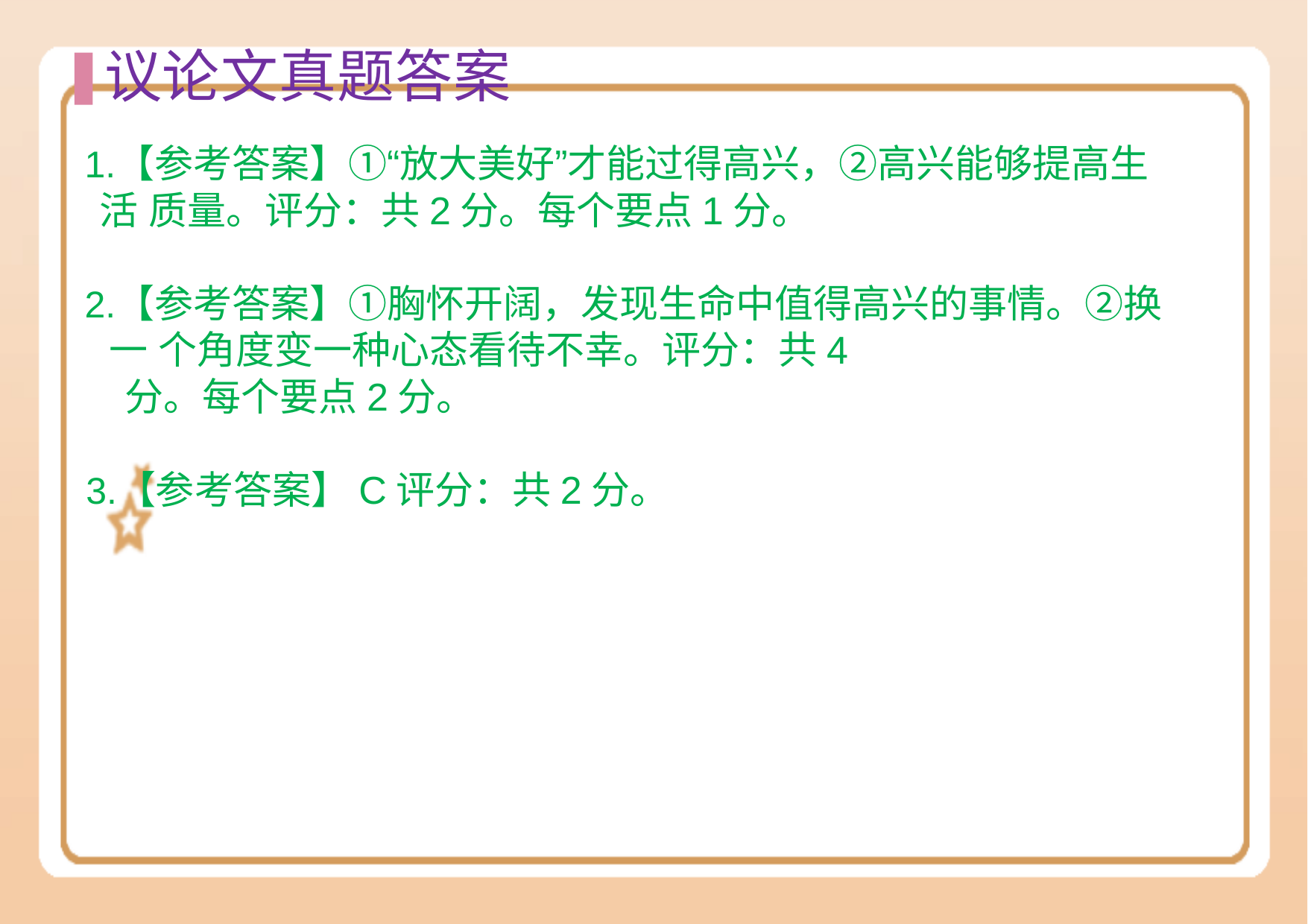

# 议论⽂真题答案

【参考答案】①“放⼤美好”才能过得⾼兴，②⾼兴能够提⾼⽣活 质量。评分：共2分。每个要点1分。
【参考答案】①胸怀开阔，发现⽣命中值得⾼兴的事情。②换⼀ 个⾓度变⼀种⼼态看待不幸。评分：共4
分。每个要点2分。
【参考答案】C评分：共2分。